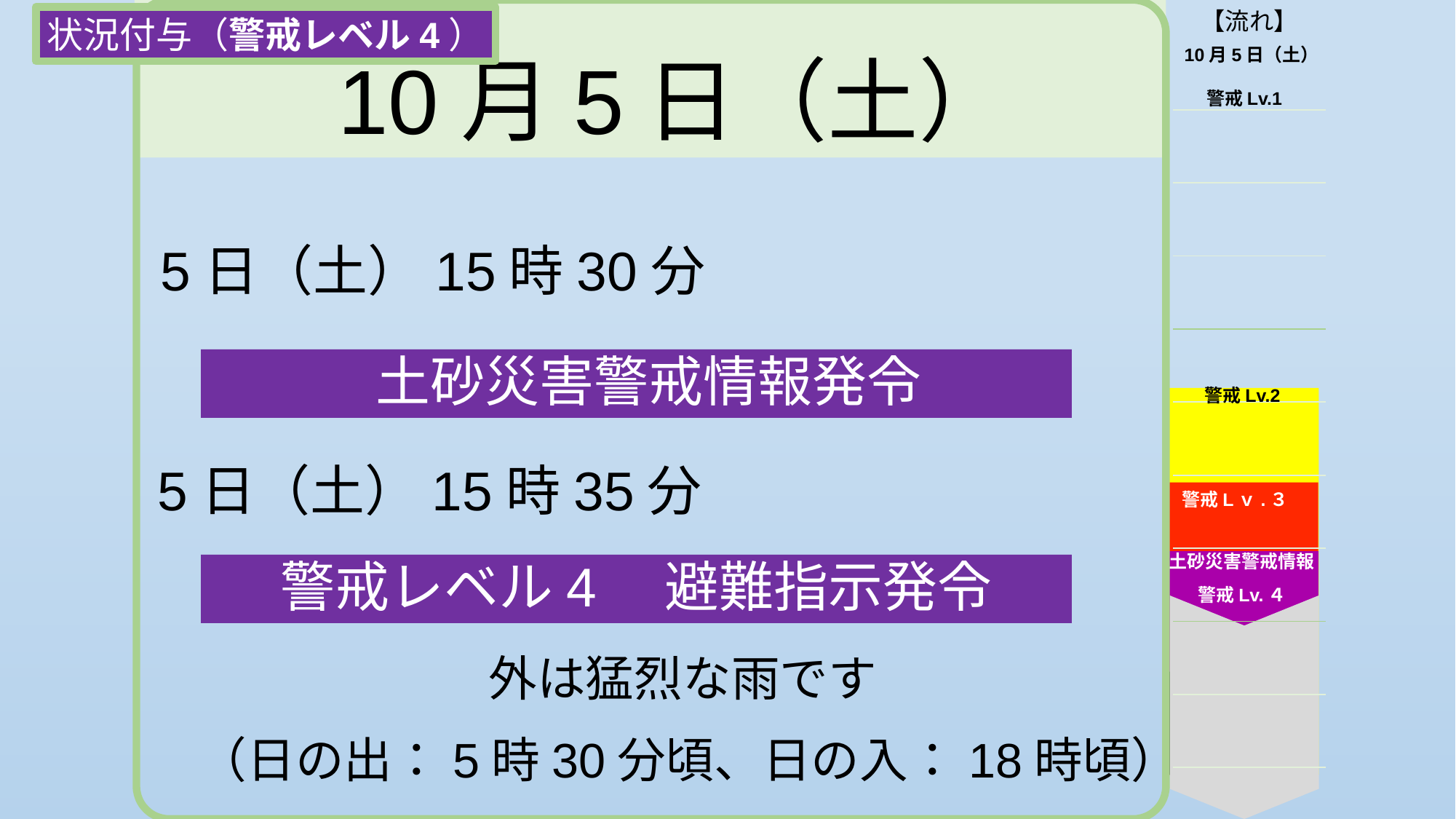

10月5日（土）
| 【流れ】 |
| --- |
|  |
|  |
|  |
|  |
|  |
|  |
|  |
|  |
|  |
|  |

状況付与（警戒レベル4）
10月5日（土）
警戒Lv.1
5日（土）15時30分
 土砂災害警戒情報発令
警戒Lv.2

5日（土）15時35分

警戒Lｖ.３
土砂災害警戒情報

警戒レベル4　避難指示発令
警戒Lv.４

外は猛烈な雨です

（日の出：5時30分頃、日の入：18時頃）